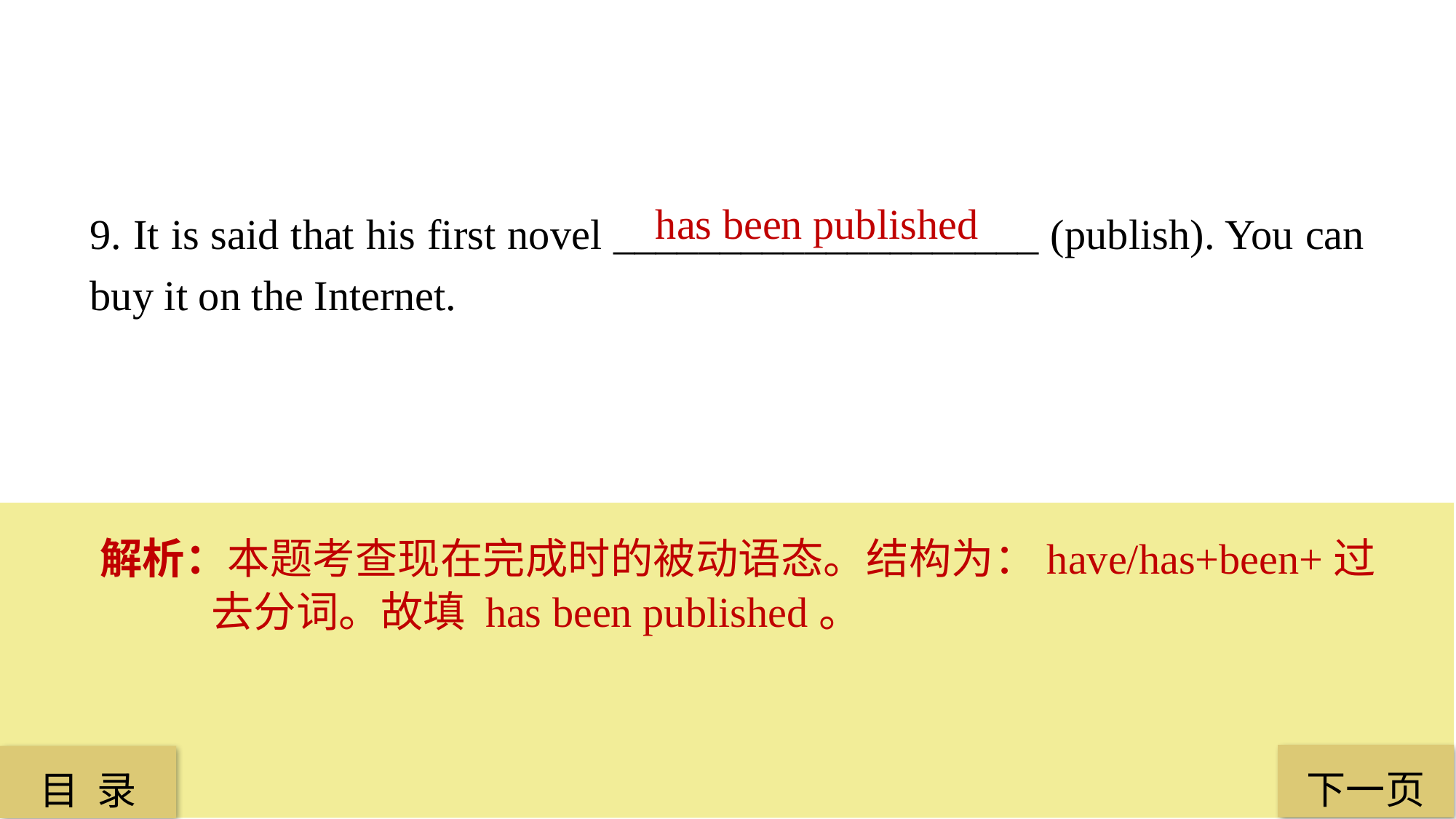

has been published
9. It is said that his first novel ____________________ (publish). You can buy it on the Internet.
解析：本题考查现在完成时的被动语态。结构为：have/has+been+过去分词。故填 has been published。